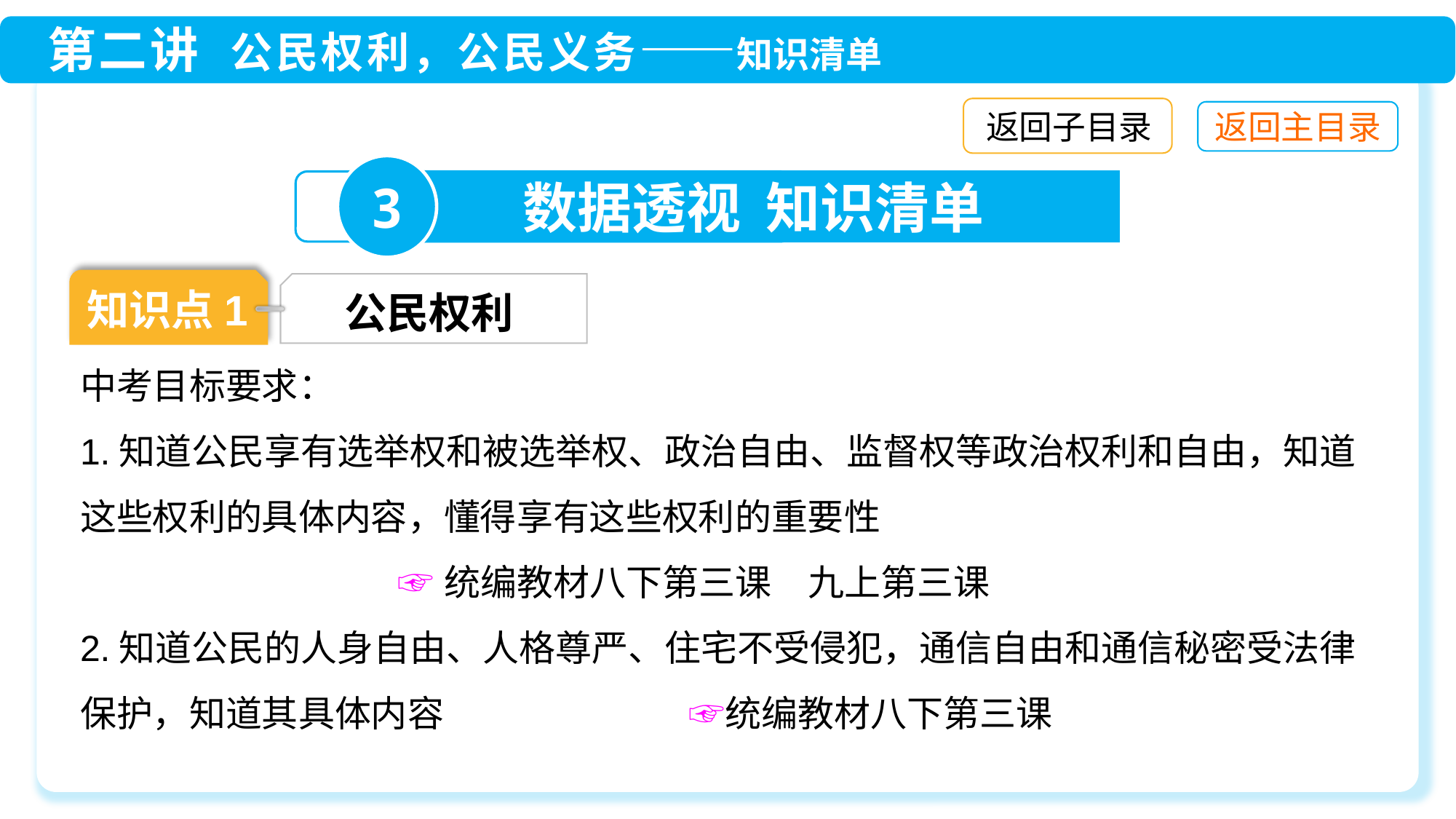

返回子目录
3

数据透视  知识清单
知识点1
公民权利

中考目标要求：
1.知道公民享有选举权和被选举权、政治自由、监督权等政治权利和自由，知道这些权利的具体内容，懂得享有这些权利的重要性
                                       ☞统编教材八下第三课　九上第三课
2.知道公民的人身自由、人格尊严、住宅不受侵犯，通信自由和通信秘密受法律保护，知道其具体内容	                     ☞统编教材八下第三课